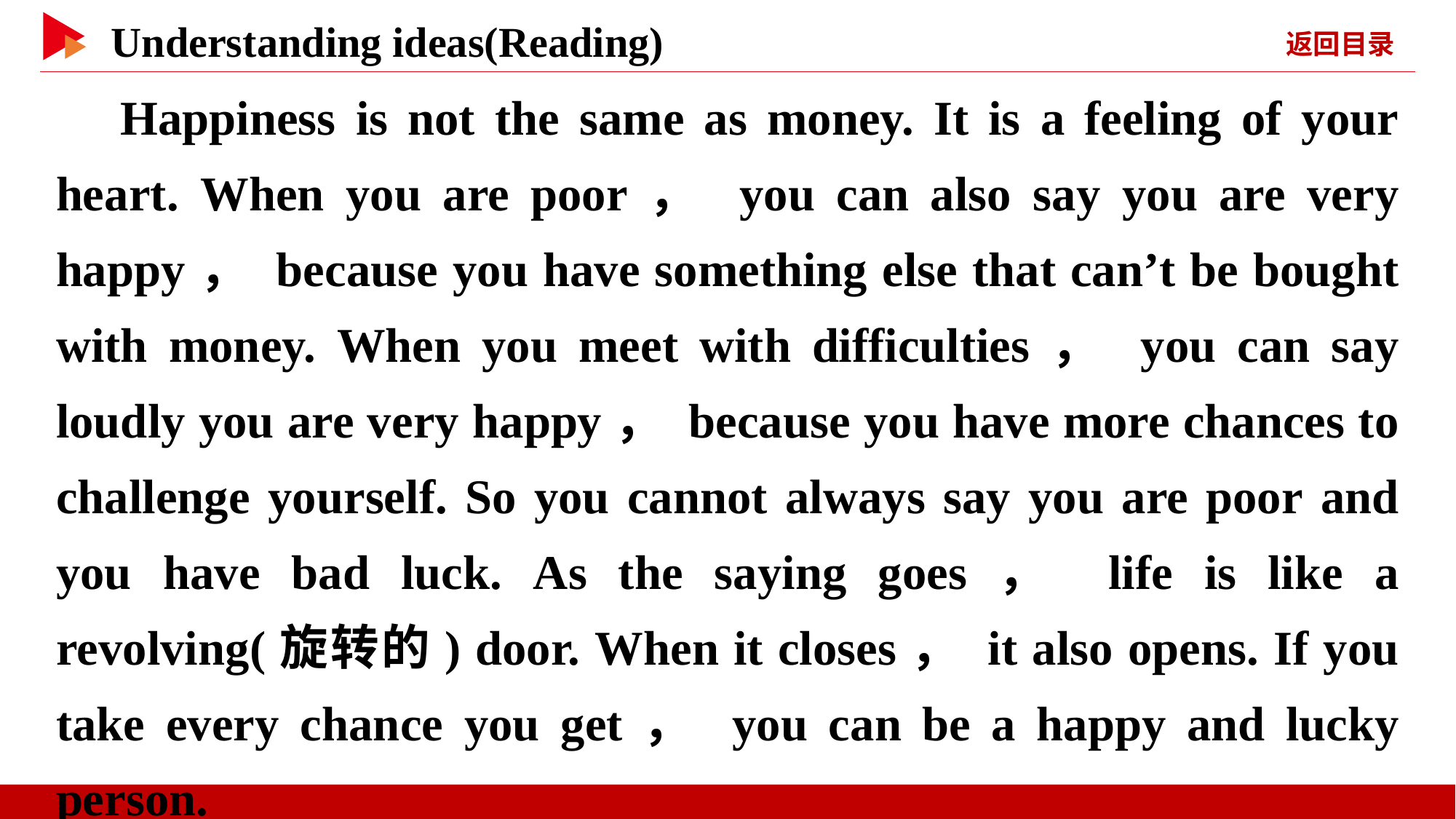

Happiness is not the same as money. It is a feeling of your heart. When you are poor， you can also say you are very happy， because you have something else that can’t be bought with money. When you meet with difficulties， you can say loudly you are very happy， because you have more chances to challenge yourself. So you cannot always say you are poor and you have bad luck. As the saying goes， life is like a revolving(旋转的) door. When it closes， it also opens. If you take every chance you get， you can be a happy and lucky person.